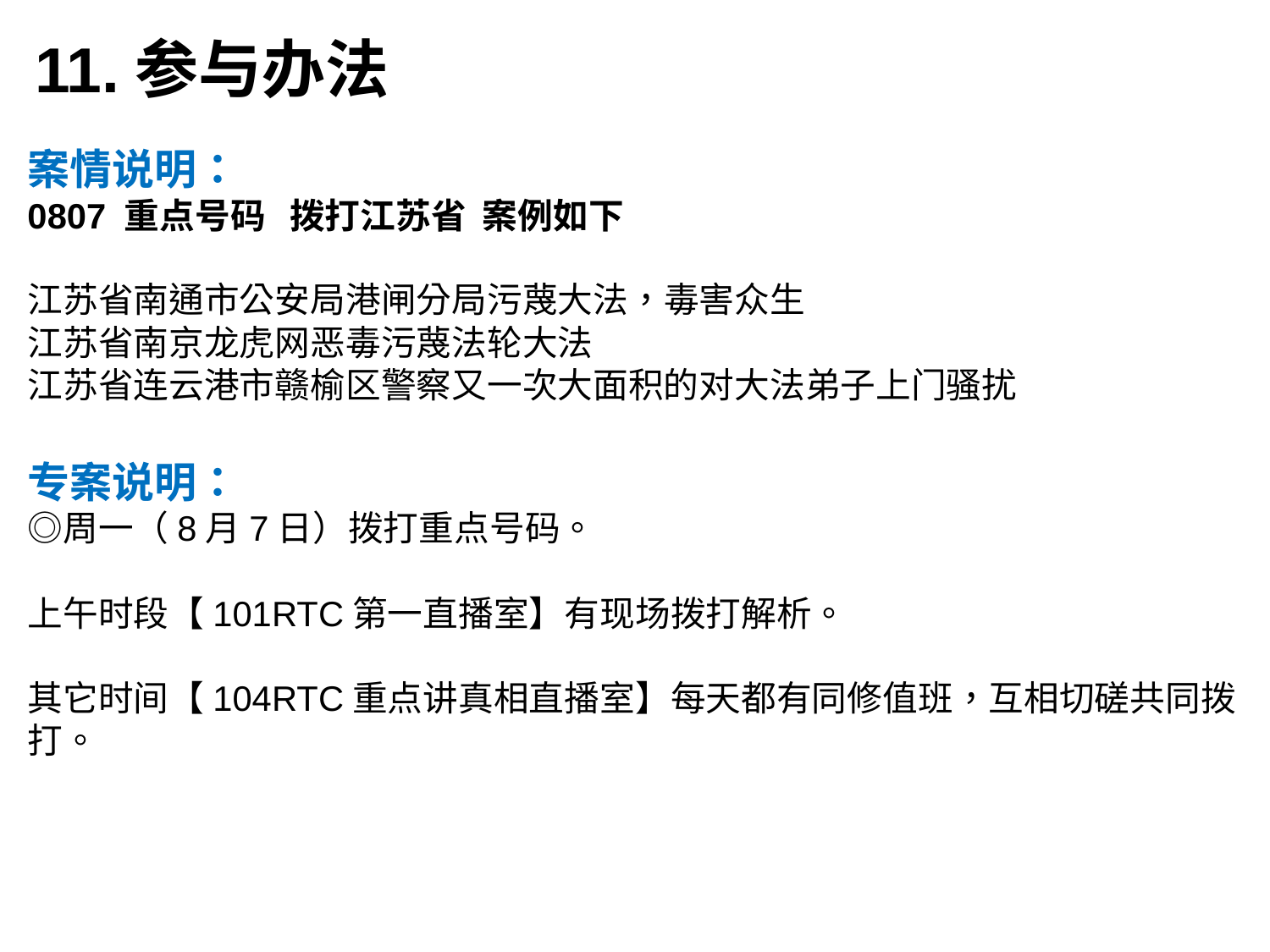

11.参与办法
案情说明：
0807 重点号码   拨打江苏省  案例如下

江苏省南通市公安局港闸分局污蔑大法，毒害众生
江苏省南京龙虎网恶毒污蔑法轮大法
江苏省连云港市赣榆区警察又一次大面积的对大法弟子上门骚扰

专案说明：
◎周一（8月7日）拨打重点号码。
上午时段【101RTC第一直播室】有现场拨打解析。

其它时间【104RTC重点讲真相直播室】每天都有同修值班，互相切磋共同拨打。